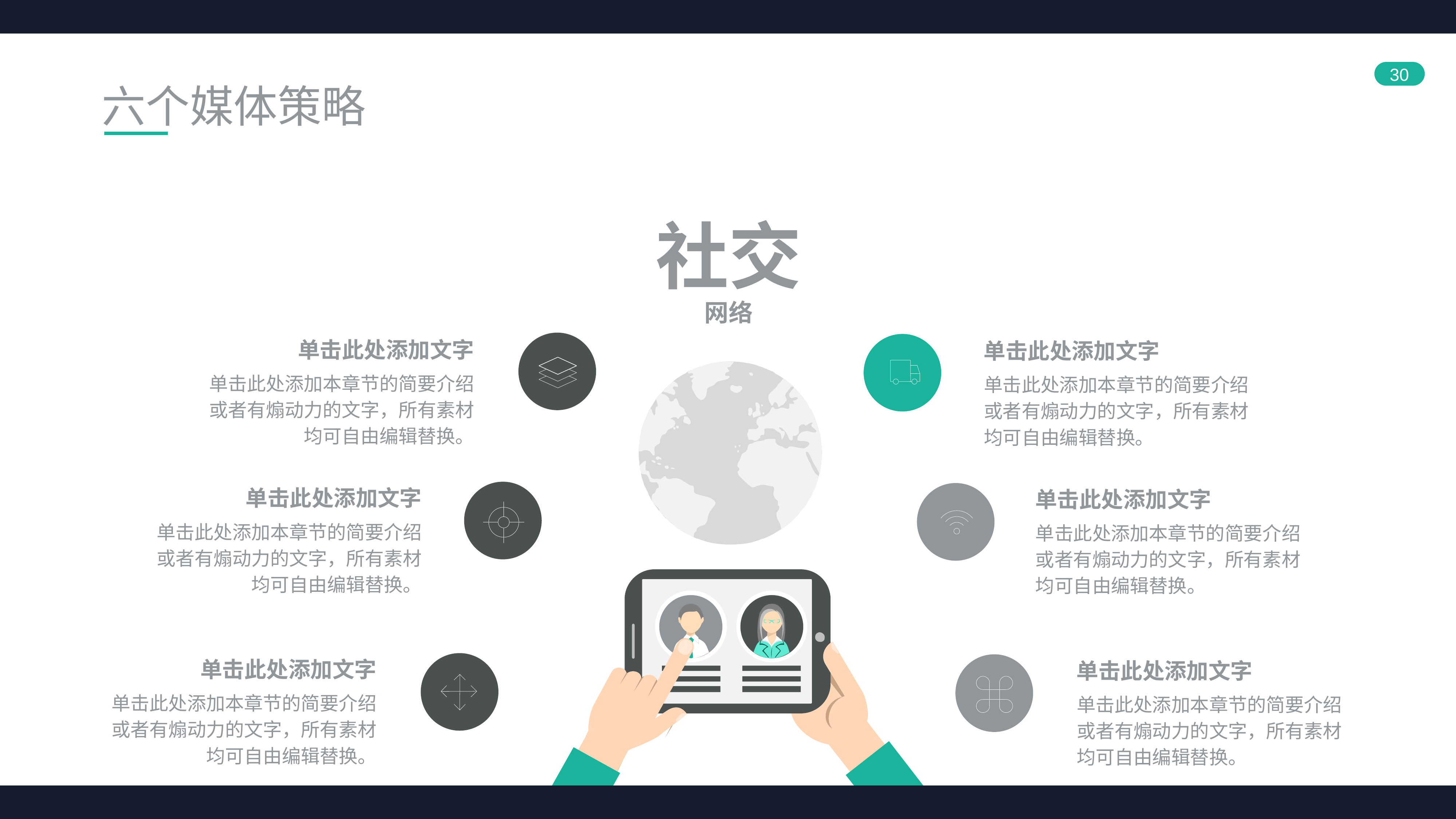

六个媒体策略

社交
网络

单击此处添加文字

单击此处添加文字

单击此处添加本章节的简要介绍或者有煽动力的文字，所有素材均可自由编辑替换。
单击此处添加本章节的简要介绍或者有煽动力的文字，所有素材均可自由编辑替换。

单击此处添加文字

单击此处添加文字

单击此处添加本章节的简要介绍或者有煽动力的文字，所有素材均可自由编辑替换。
单击此处添加本章节的简要介绍或者有煽动力的文字，所有素材均可自由编辑替换。

单击此处添加文字

单击此处添加文字

单击此处添加本章节的简要介绍或者有煽动力的文字，所有素材均可自由编辑替换。
单击此处添加本章节的简要介绍或者有煽动力的文字，所有素材均可自由编辑替换。